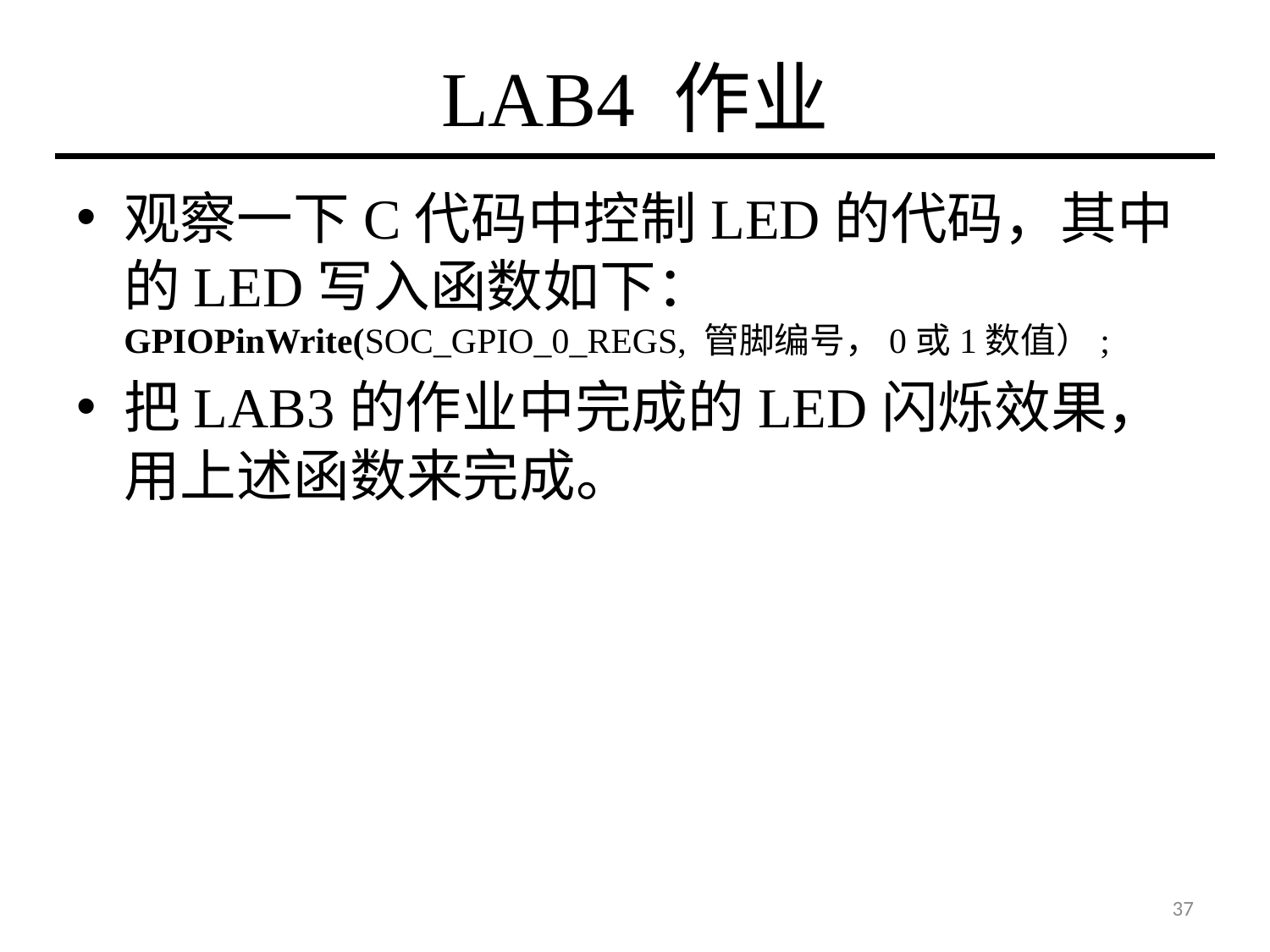

# LAB4 作业
观察一下C代码中控制LED的代码，其中的LED写入函数如下：	GPIOPinWrite(SOC_GPIO_0_REGS, 管脚编号，0或1数值）;
把LAB3的作业中完成的LED闪烁效果，用上述函数来完成。
37